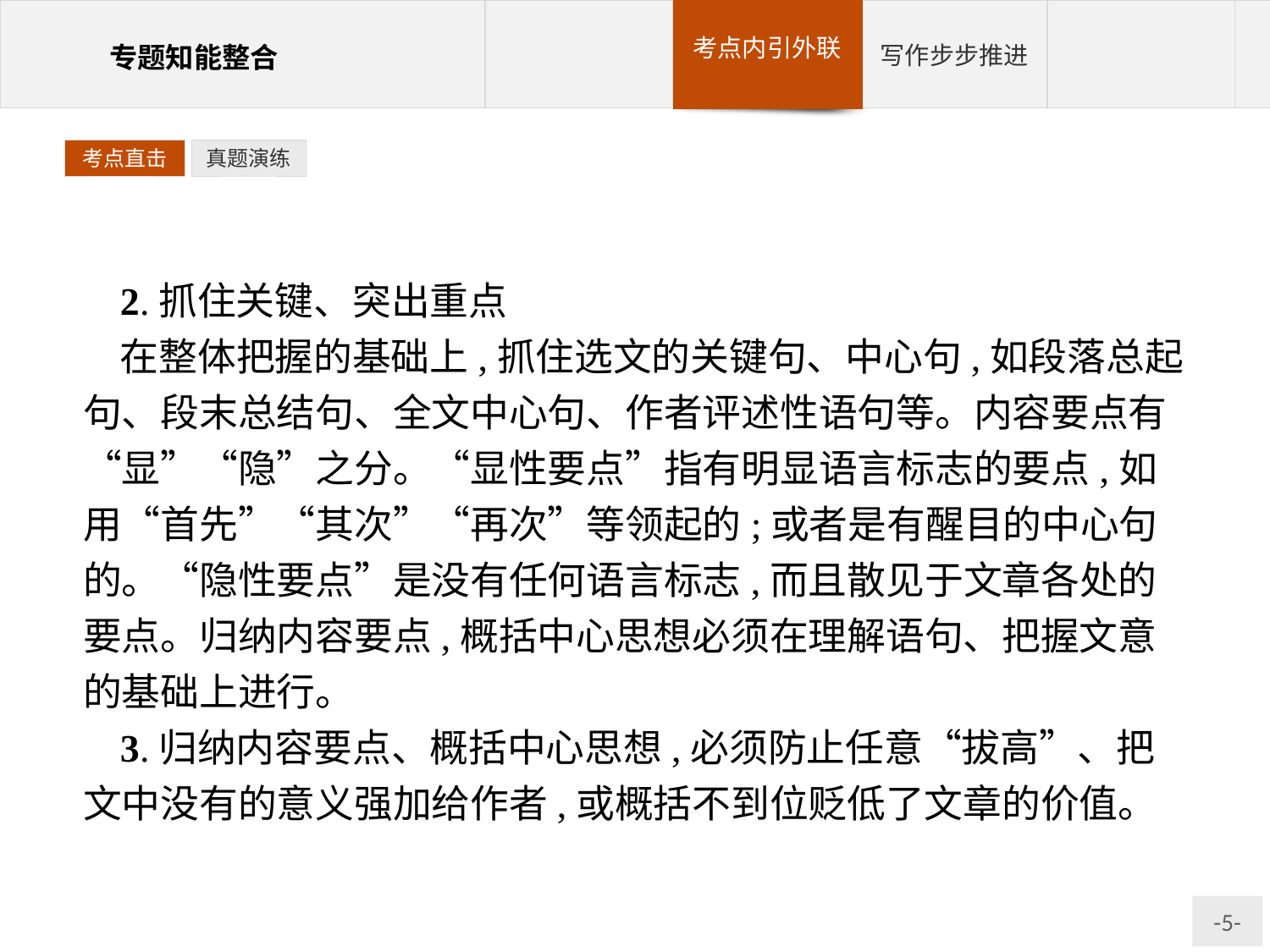

考点直击
真题演练
2.抓住关键、突出重点
在整体把握的基础上,抓住选文的关键句、中心句,如段落总起句、段末总结句、全文中心句、作者评述性语句等。内容要点有“显”“隐”之分。“显性要点”指有明显语言标志的要点,如用“首先”“其次”“再次”等领起的;或者是有醒目的中心句的。“隐性要点”是没有任何语言标志,而且散见于文章各处的要点。归纳内容要点,概括中心思想必须在理解语句、把握文意的基础上进行。
3.归纳内容要点、概括中心思想,必须防止任意“拔高”、把文中没有的意义强加给作者,或概括不到位贬低了文章的价值。